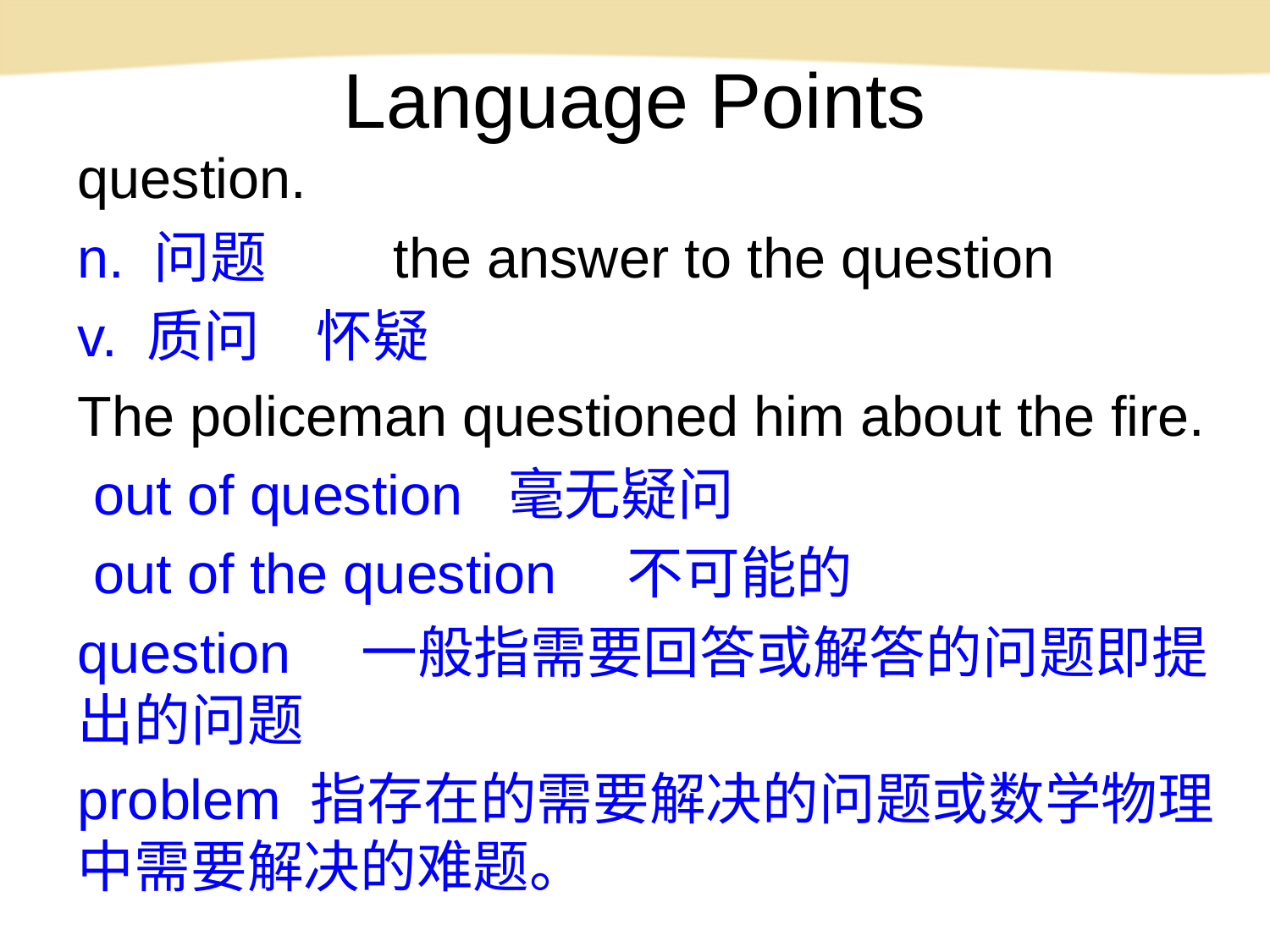

# Language Points
question.
n. 问题　　the answer to the question
v. 质问　怀疑
The policeman questioned him about the fire.
 out of question  毫无疑问
 out of the question　不可能的
question　一般指需要回答或解答的问题即提出的问题
problem 指存在的需要解决的问题或数学物理中需要解决的难题。